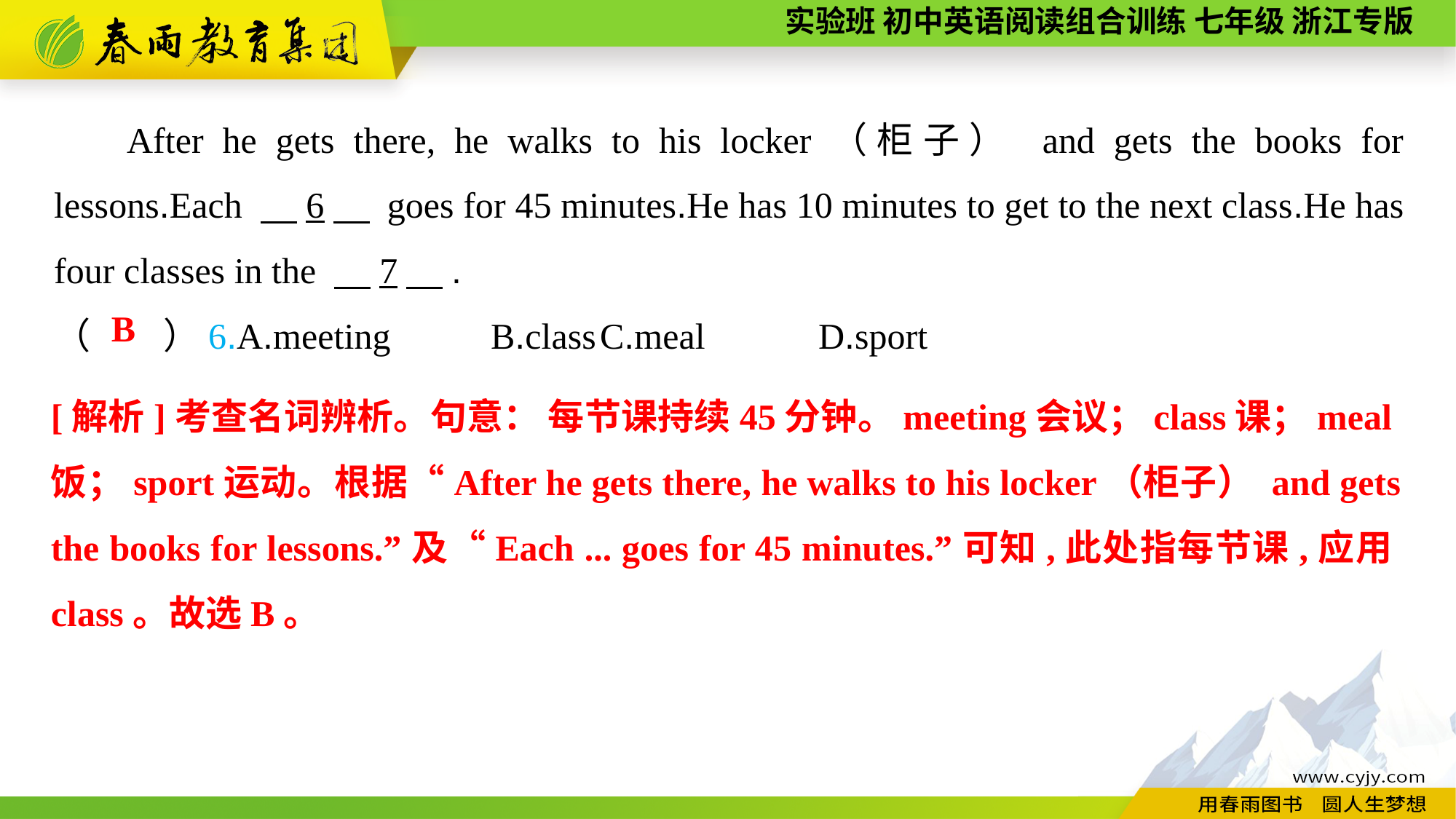

After he gets there, he walks to his locker（柜子） and gets the books for lessons.Each 　6　 goes for 45 minutes.He has 10 minutes to get to the next class.He has four classes in the 　7　.
（　　）6.A.meeting	B.class	C.meal		D.sport
B
[解析]考查名词辨析。句意： 每节课持续45分钟。meeting会议；class课；meal饭；sport运动。根据“After he gets there, he walks to his locker（柜子） and gets the books for lessons.”及“Each ... goes for 45 minutes.”可知,此处指每节课,应用class。故选B。